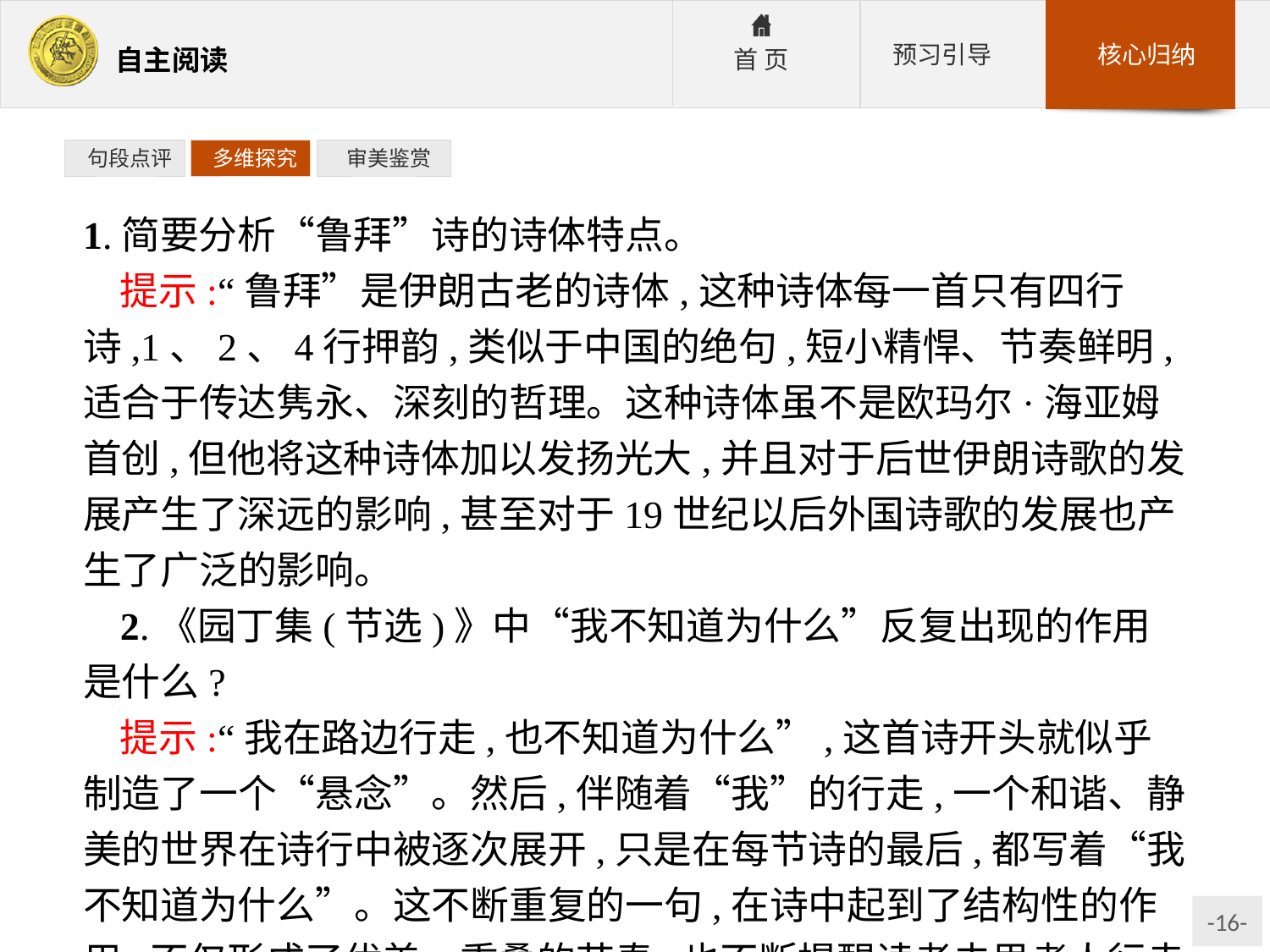

句段点评
 多维探究
 审美鉴赏
1.简要分析“鲁拜”诗的诗体特点。
提示:“鲁拜”是伊朗古老的诗体,这种诗体每一首只有四行诗,1、2、4行押韵,类似于中国的绝句,短小精悍、节奏鲜明,适合于传达隽永、深刻的哲理。这种诗体虽不是欧玛尔·海亚姆首创,但他将这种诗体加以发扬光大,并且对于后世伊朗诗歌的发展产生了深远的影响,甚至对于19世纪以后外国诗歌的发展也产生了广泛的影响。
2.《园丁集(节选)》中“我不知道为什么”反复出现的作用是什么?
提示:“我在路边行走,也不知道为什么”,这首诗开头就似乎制造了一个“悬念”。然后,伴随着“我”的行走,一个和谐、静美的世界在诗行中被逐次展开,只是在每节诗的最后,都写着“我不知道为什么”。这不断重复的一句,在诗中起到了结构性的作用,不仅形成了优美、重叠的节奏,也不断提醒读者去思考人行走的意义,以及人与世界、人与自然的关系。